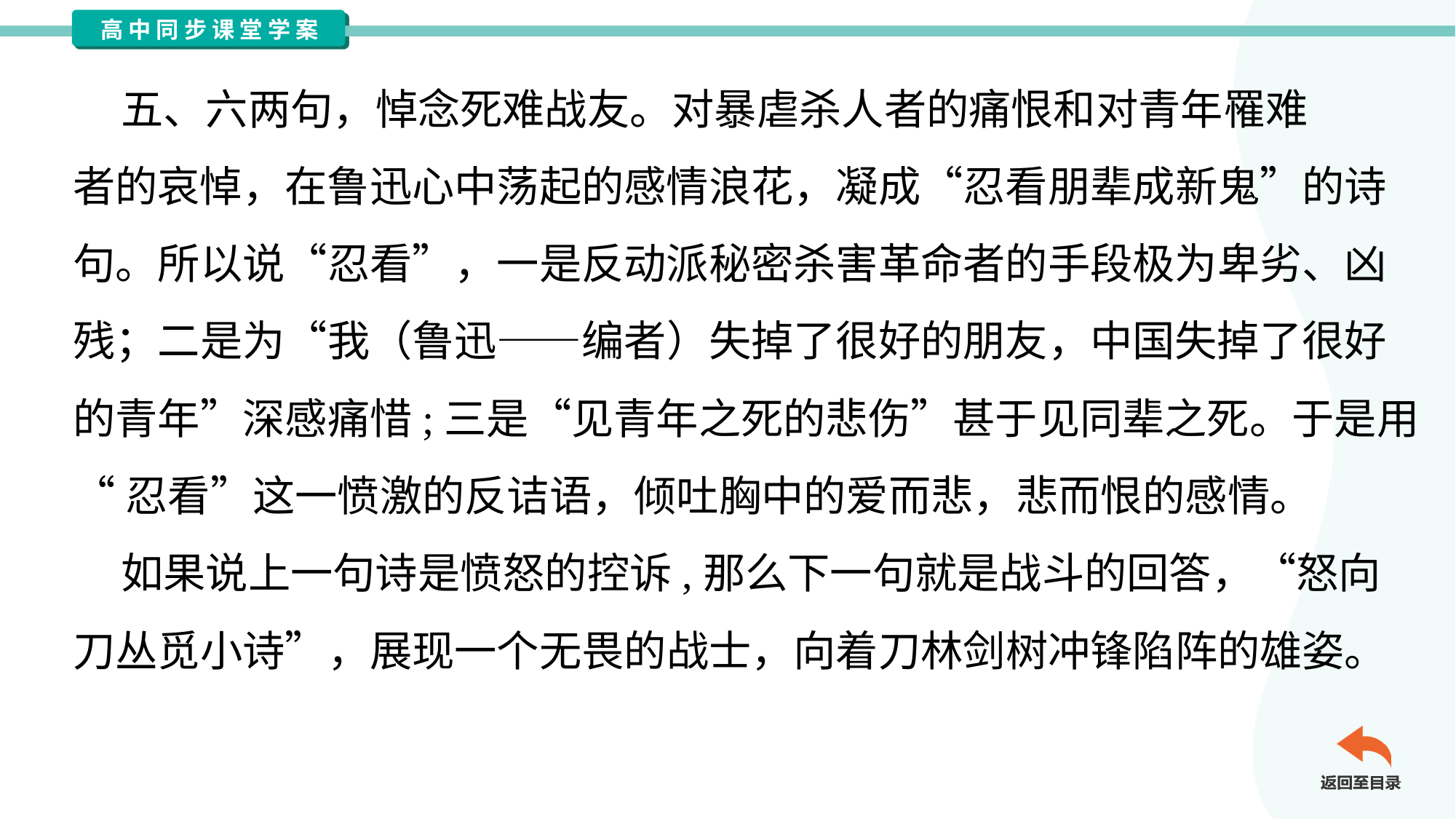

五、六两句，悼念死难战友。对暴虐杀人者的痛恨和对青年罹难
者的哀悼，在鲁迅心中荡起的感情浪花，凝成“忍看朋辈成新鬼”的诗
句。所以说“忍看”，一是反动派秘密杀害革命者的手段极为卑劣、凶
残；二是为“我（鲁迅——编者）失掉了很好的朋友，中国失掉了很好
的青年”深感痛惜;三是“见青年之死的悲伤”甚于见同辈之死。于是用
“忍看”这一愤激的反诘语，倾吐胸中的爱而悲，悲而恨的感情。
    如果说上一句诗是愤怒的控诉,那么下一句就是战斗的回答，“怒向
刀丛觅小诗”，展现一个无畏的战士，向着刀林剑树冲锋陷阵的雄姿。